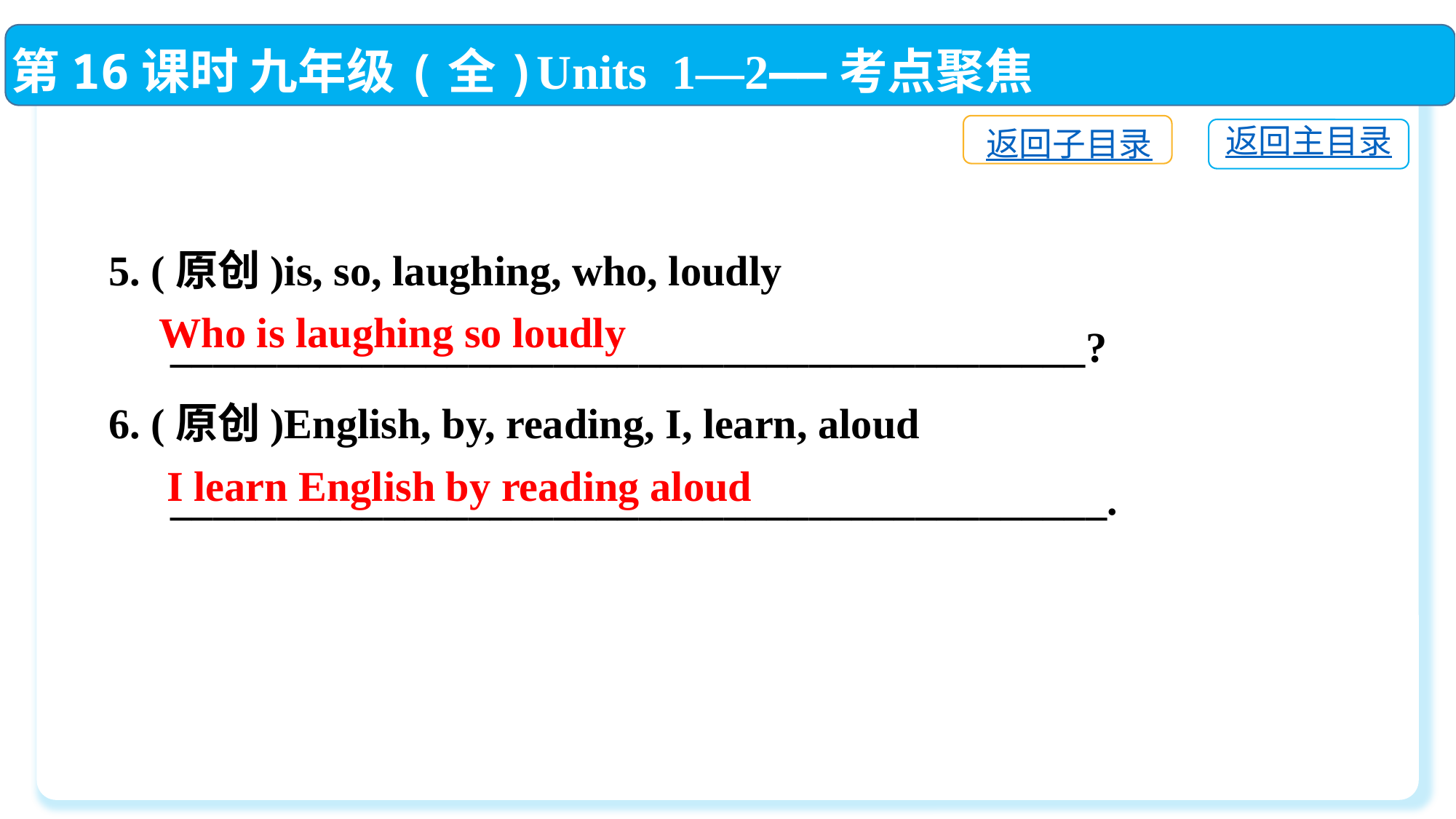

第16课时 九年级(全)Units  1—2——考点聚焦

返回子目录
返回主目录
5. (原创)is, so, laughing, who, loudly
　 ___________________________________________?
6. (原创)English, by, reading, I, learn, aloud
　 ____________________________________________.

Who is laughing so loudly
I learn English by reading aloud